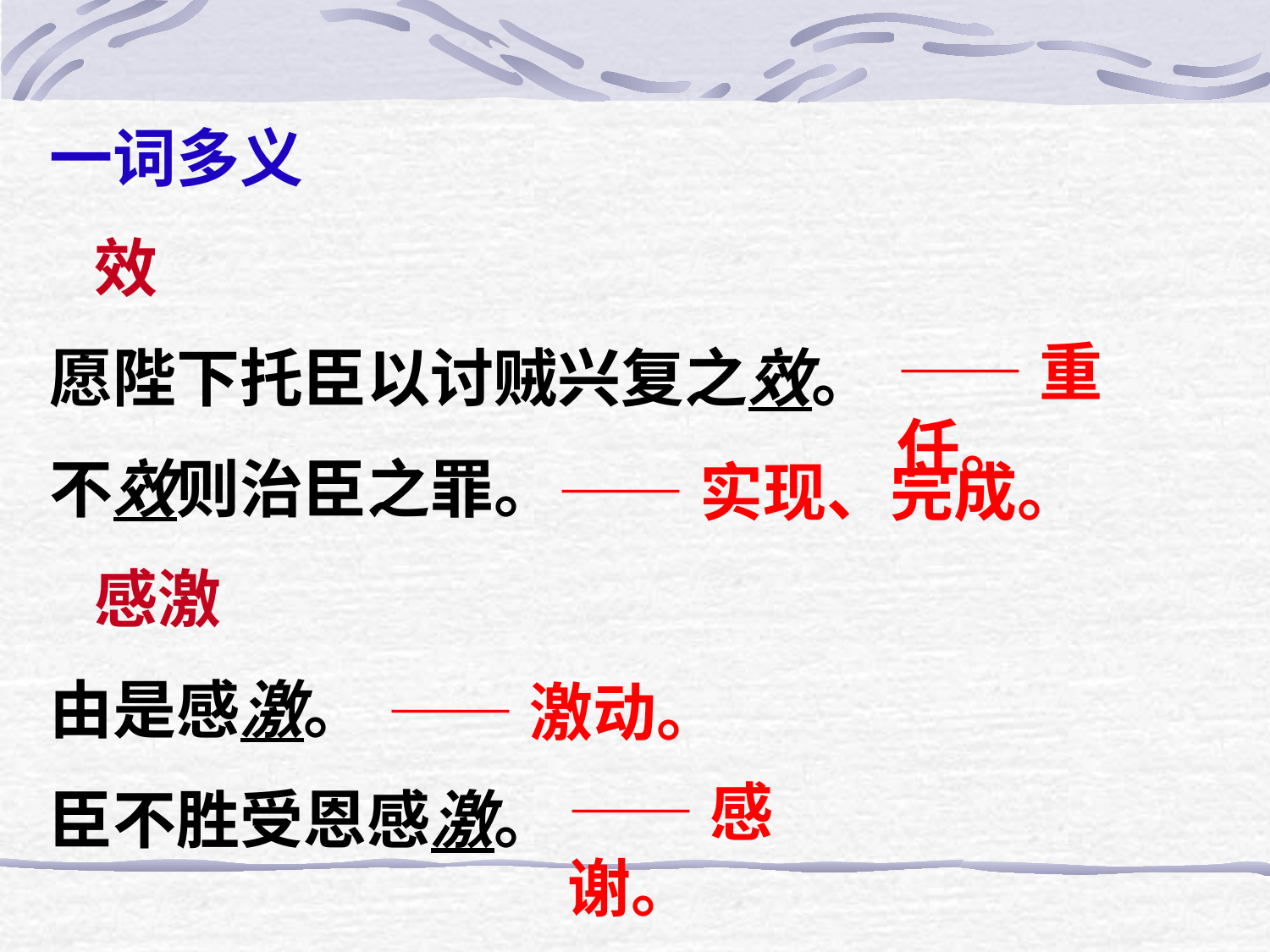

一词多义
  效
愿陛下托臣以讨贼兴复之效。
不效则治臣之罪。
  感激
由是感激。
臣不胜受恩感激。
——重任。
——实现、完成。
——激动。
——感谢。